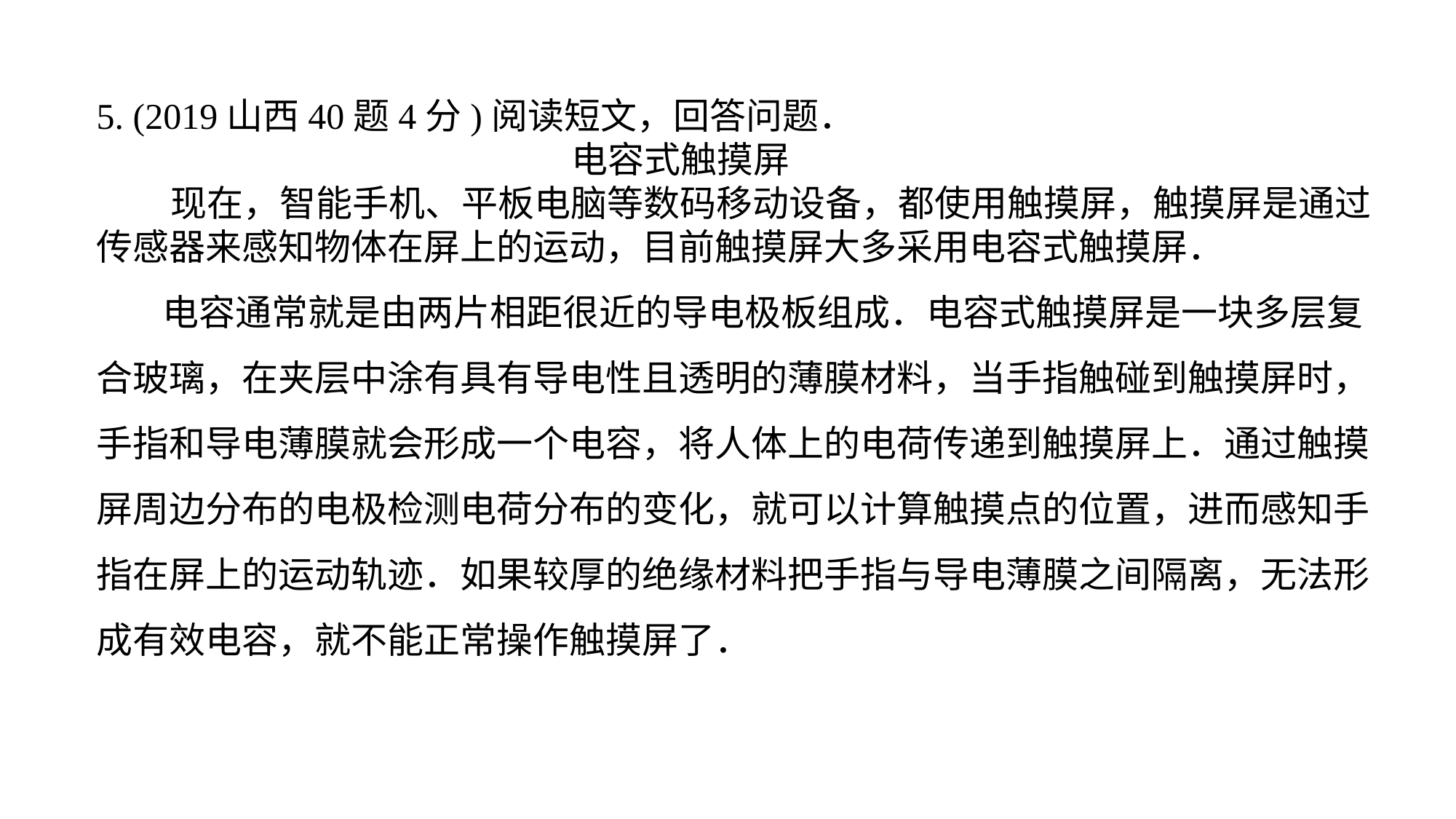

5. (2019山西40题4分)阅读短文，回答问题．                                                         电容式触摸屏        现在，智能手机、平板电脑等数码移动设备，都使用触摸屏，触摸屏是通过传感器来感知物体在屏上的运动，目前触摸屏大多采用电容式触摸屏．       电容通常就是由两片相距很近的导电极板组成．电容式触摸屏是一块多层复合玻璃，在夹层中涂有具有导电性且透明的薄膜材料，当手指触碰到触摸屏时，手指和导电薄膜就会形成一个电容，将人体上的电荷传递到触摸屏上．通过触摸屏周边分布的电极检测电荷分布的变化，就可以计算触摸点的位置，进而感知手指在屏上的运动轨迹．如果较厚的绝缘材料把手指与导电薄膜之间隔离，无法形成有效电容，就不能正常操作触摸屏了．